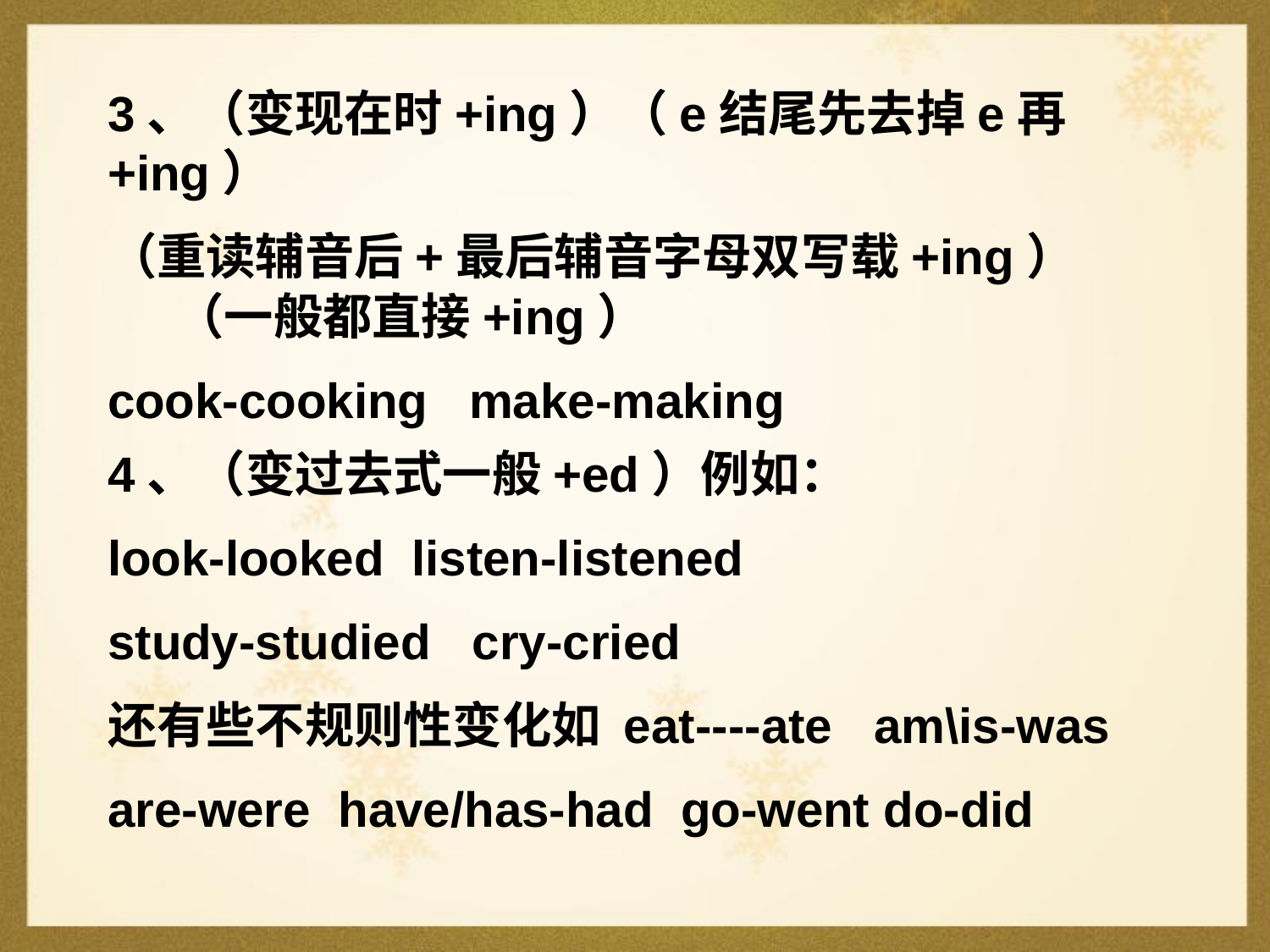

3、（变现在时+ing）（e结尾先去掉e再+ing）
（重读辅音后+最后辅音字母双写载+ing）           （一般都直接+ing）
cook-cooking   make-making
4、（变过去式一般+ed）例如：
look-looked  listen-listened
study-studied   cry-cried
还有些不规则性变化如 eat----ate   am\is-was
are-were  have/has-had  go-went do-did